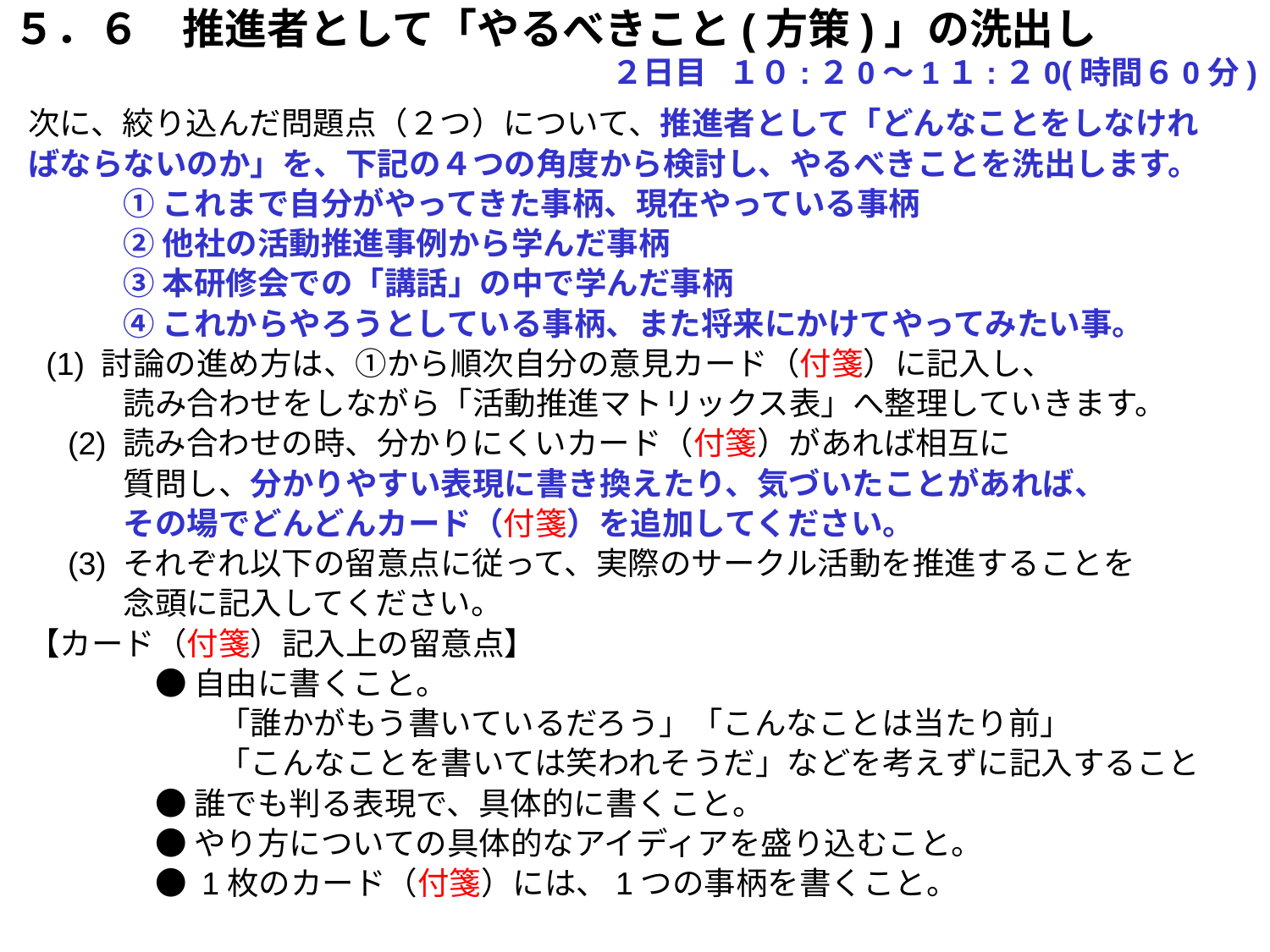

５．６　推進者として「やるべきこと(方策)」の洗出し
　　　　　　　　　　　　　　　 ２日目   １０:２0～1１:２0(時間６0分)
次に、絞り込んだ問題点（２つ）について、推進者として「どんなことをしなけれ
ばならないのか」を、下記の４つの角度から検討し、やるべきことを洗出します。
　　　① これまで自分がやってきた事柄、現在やっている事柄
　　　② 他社の活動推進事例から学んだ事柄
　　　③ 本研修会での「講話」の中で学んだ事柄
　　　④ これからやろうとしている事柄、また将来にかけてやってみたい事。
  (1) 討論の進め方は、①から順次自分の意見カード（付箋）に記入し、
　　　読み合わせをしながら「活動推進マトリックス表」へ整理していきます。
　(2) 読み合わせの時、分かりにくいカード（付箋）があれば相互に
　　　質問し、分かりやすい表現に書き換えたり、気づいたことがあれば、
　　　その場でどんどんカード（付箋）を追加してください。
　(3) それぞれ以下の留意点に従って、実際のサークル活動を推進することを
　　　念頭に記入してください。
【カード（付箋）記入上の留意点】
　　　　● 自由に書くこと。
　　　　　　「誰かがもう書いているだろう」「こんなことは当たり前」
　　　　　　「こんなことを書いては笑われそうだ」などを考えずに記入すること
　　　　● 誰でも判る表現で、具体的に書くこと。
　　　　● やり方についての具体的なアイディアを盛り込むこと。
　　　　● 1枚のカード（付箋）には、1つの事柄を書くこと。